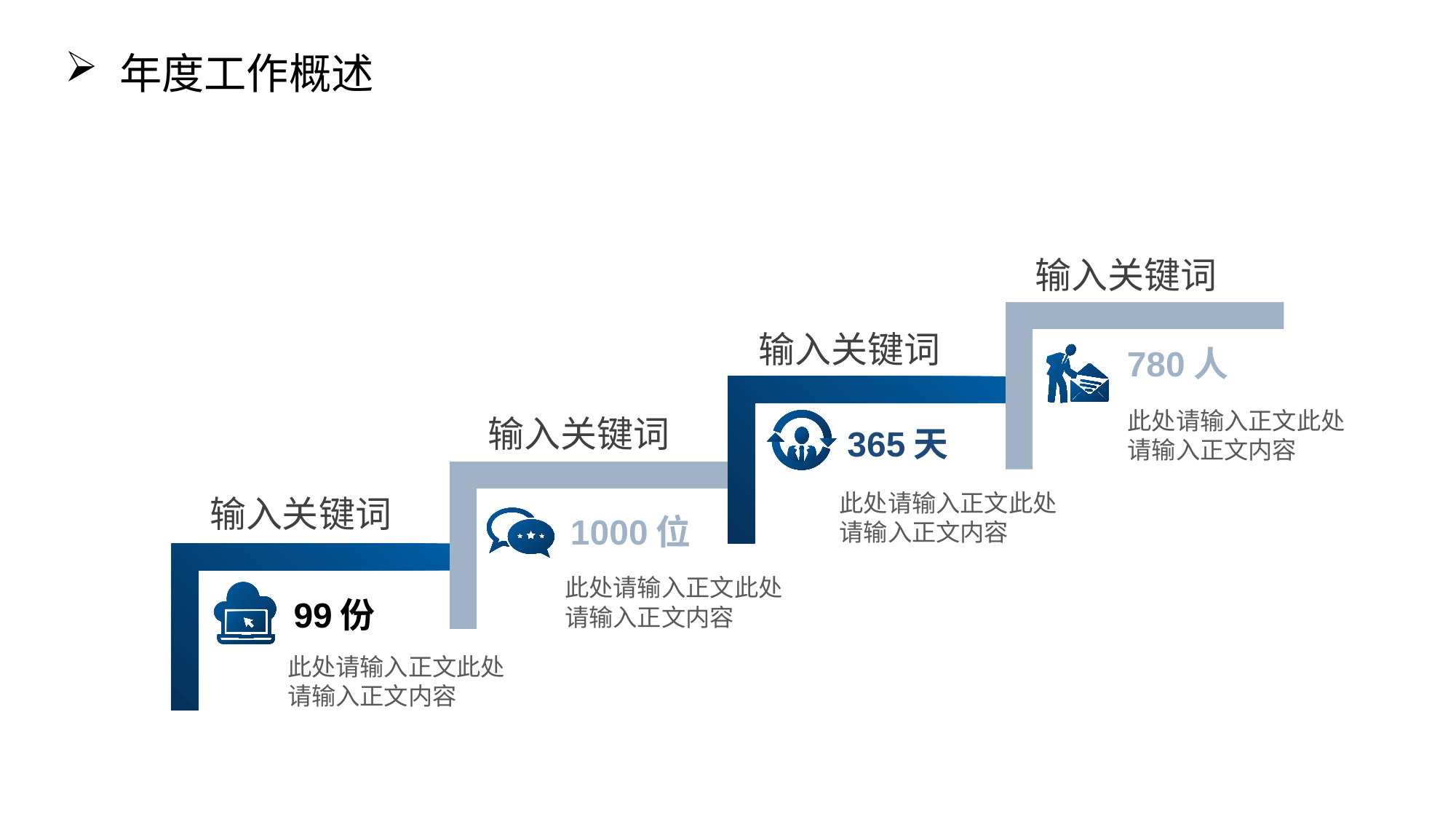

年度工作概述

输入关键词

输入关键词
780人

此处请输入正文此处请输入正文内容
输入关键词

365天
此处请输入正文此处请输入正文内容
输入关键词

1000位

此处请输入正文此处请输入正文内容

99份
此处请输入正文此处请输入正文内容